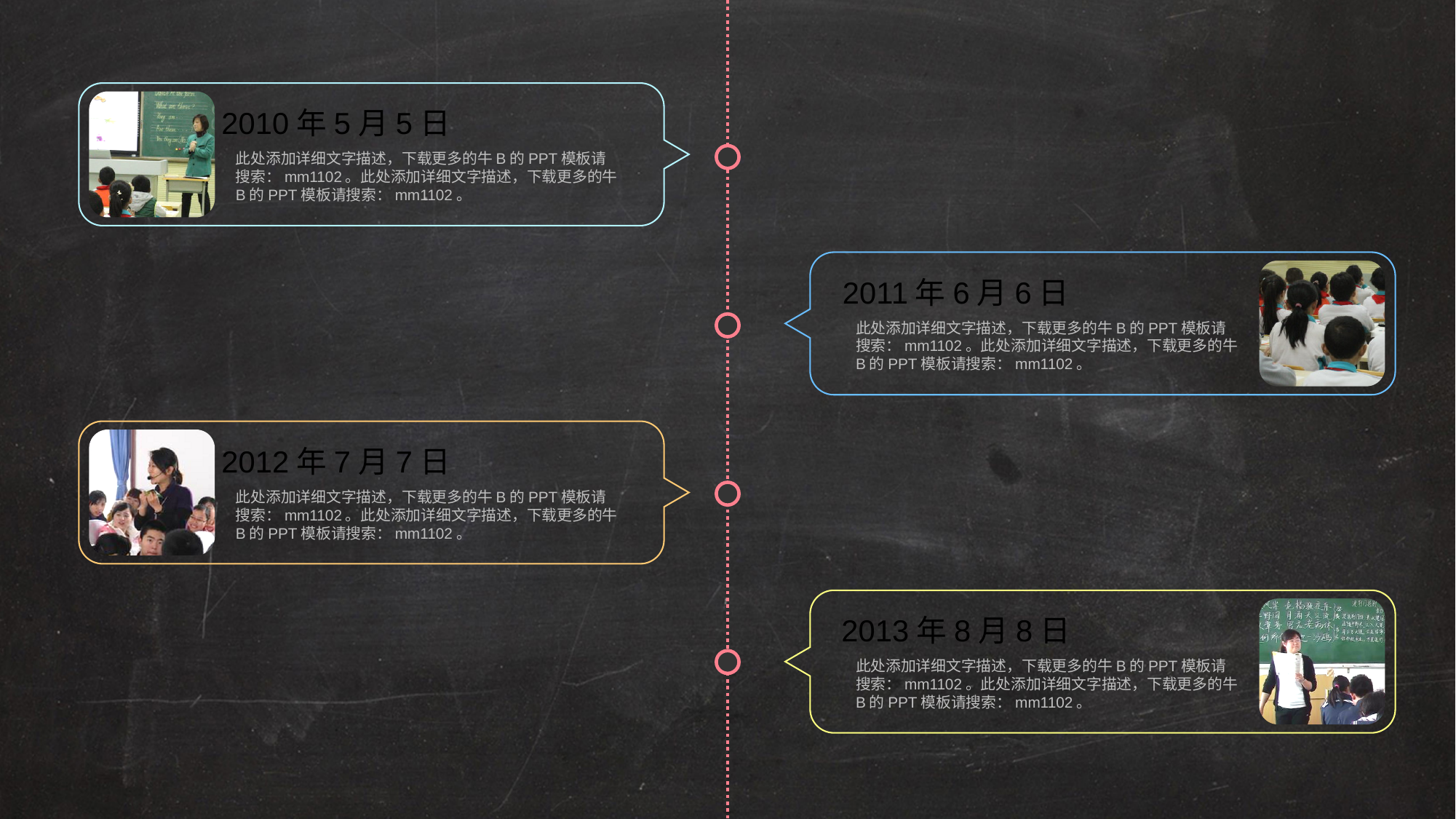

2010年5月5日
此处添加详细文字描述，下载更多的牛B的PPT模板请搜索：mm1102。此处添加详细文字描述，下载更多的牛B的PPT模板请搜索：mm1102。

2011年6月6日
此处添加详细文字描述，下载更多的牛B的PPT模板请搜索：mm1102。此处添加详细文字描述，下载更多的牛B的PPT模板请搜索：mm1102。

2012年7月7日
此处添加详细文字描述，下载更多的牛B的PPT模板请搜索：mm1102。此处添加详细文字描述，下载更多的牛B的PPT模板请搜索：mm1102。

2013年8月8日
此处添加详细文字描述，下载更多的牛B的PPT模板请搜索：mm1102。此处添加详细文字描述，下载更多的牛B的PPT模板请搜索：mm1102。